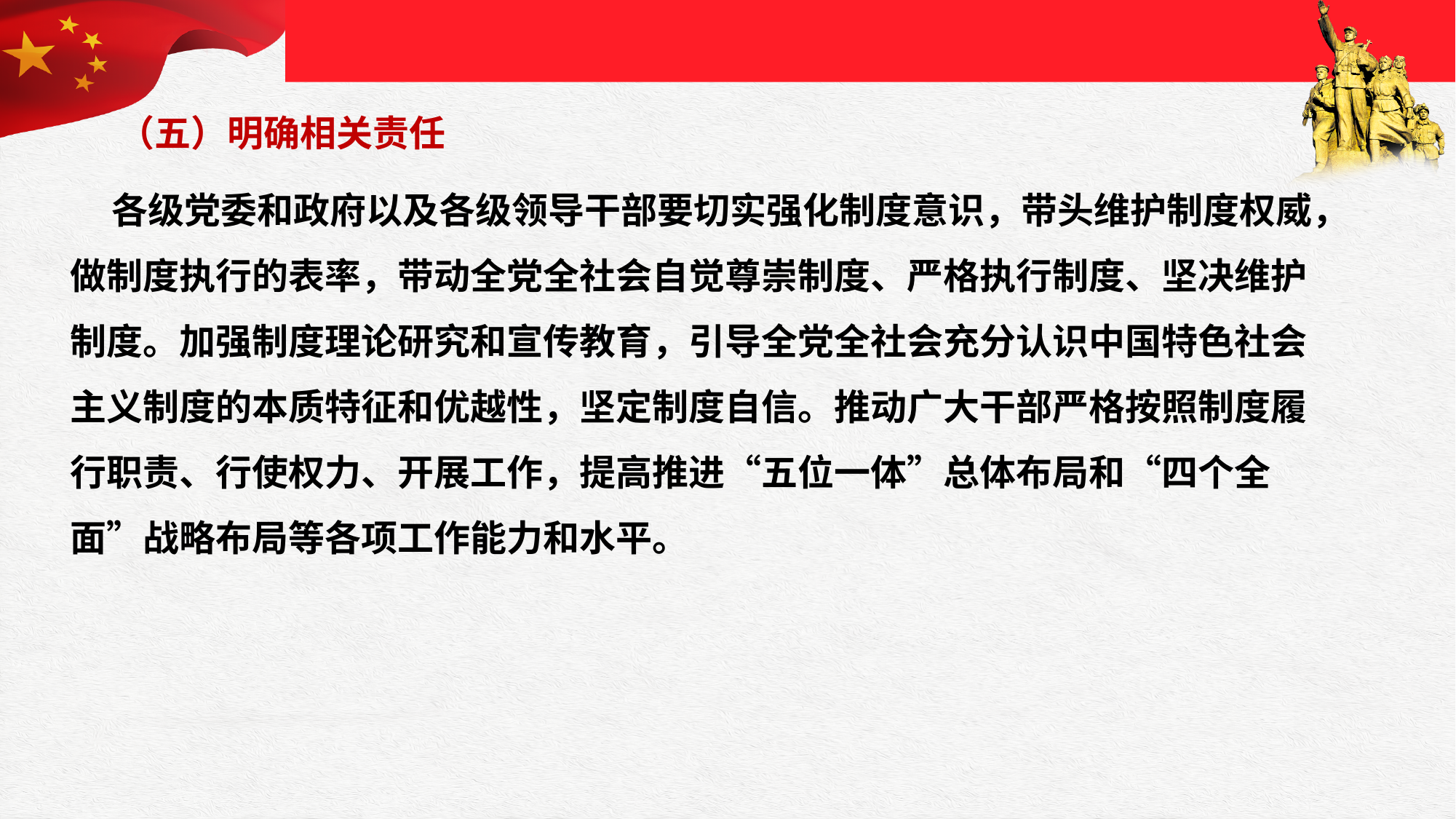

（五）明确相关责任
    各级党委和政府以及各级领导干部要切实强化制度意识，带头维护制度权威，做制度执行的表率，带动全党全社会自觉尊崇制度、严格执行制度、坚决维护制度。加强制度理论研究和宣传教育，引导全党全社会充分认识中国特色社会主义制度的本质特征和优越性，坚定制度自信。推动广大干部严格按照制度履行职责、行使权力、开展工作，提高推进“五位一体”总体布局和“四个全面”战略布局等各项工作能力和水平。